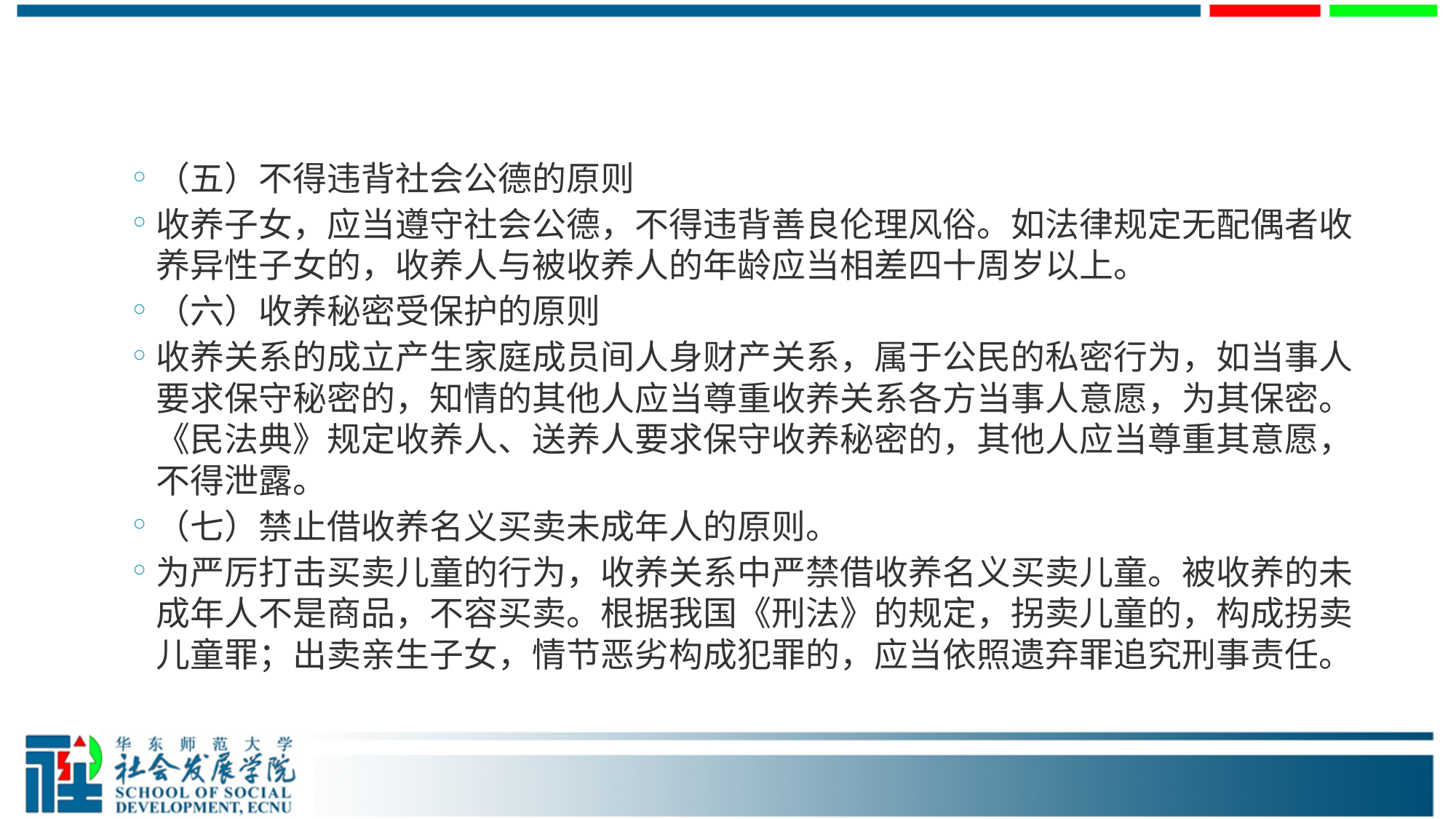

#
（五）不得违背社会公德的原则
收养子女，应当遵守社会公德，不得违背善良伦理风俗。如法律规定无配偶者收养异性子女的，收养人与被收养人的年龄应当相差四十周岁以上。
（六）收养秘密受保护的原则
收养关系的成立产生家庭成员间人身财产关系，属于公民的私密行为，如当事人要求保守秘密的，知情的其他人应当尊重收养关系各方当事人意愿，为其保密。《民法典》规定收养人、送养人要求保守收养秘密的，其他人应当尊重其意愿，不得泄露。
（七）禁止借收养名义买卖未成年人的原则。
为严厉打击买卖儿童的行为，收养关系中严禁借收养名义买卖儿童。被收养的未成年人不是商品，不容买卖。根据我国《刑法》的规定，拐卖儿童的，构成拐卖儿童罪；出卖亲生子女，情节恶劣构成犯罪的，应当依照遗弃罪追究刑事责任。